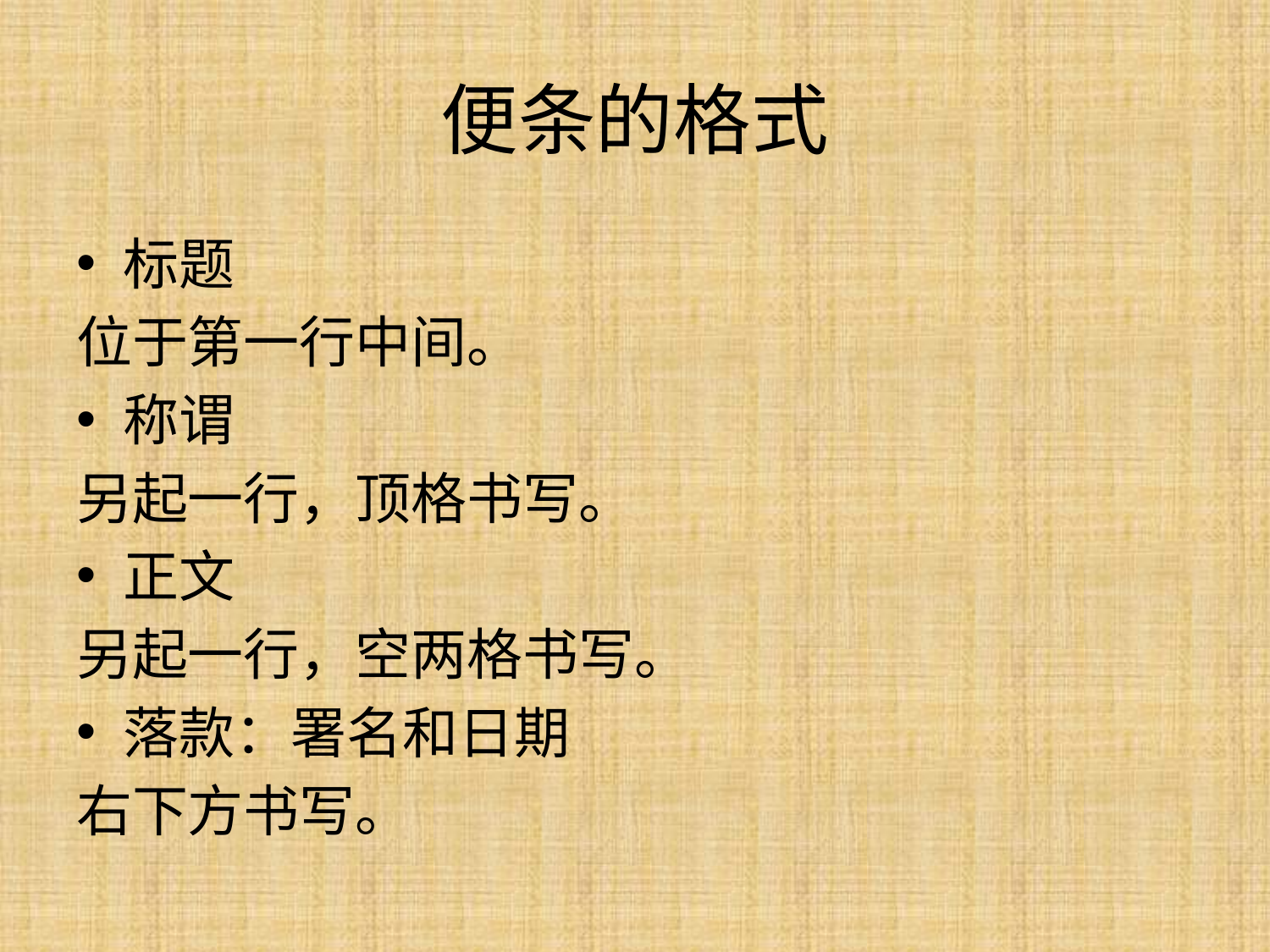

# 便条的格式
标题
位于第一行中间。
称谓
另起一行，顶格书写。
正文
另起一行，空两格书写。
落款：署名和日期
右下方书写。